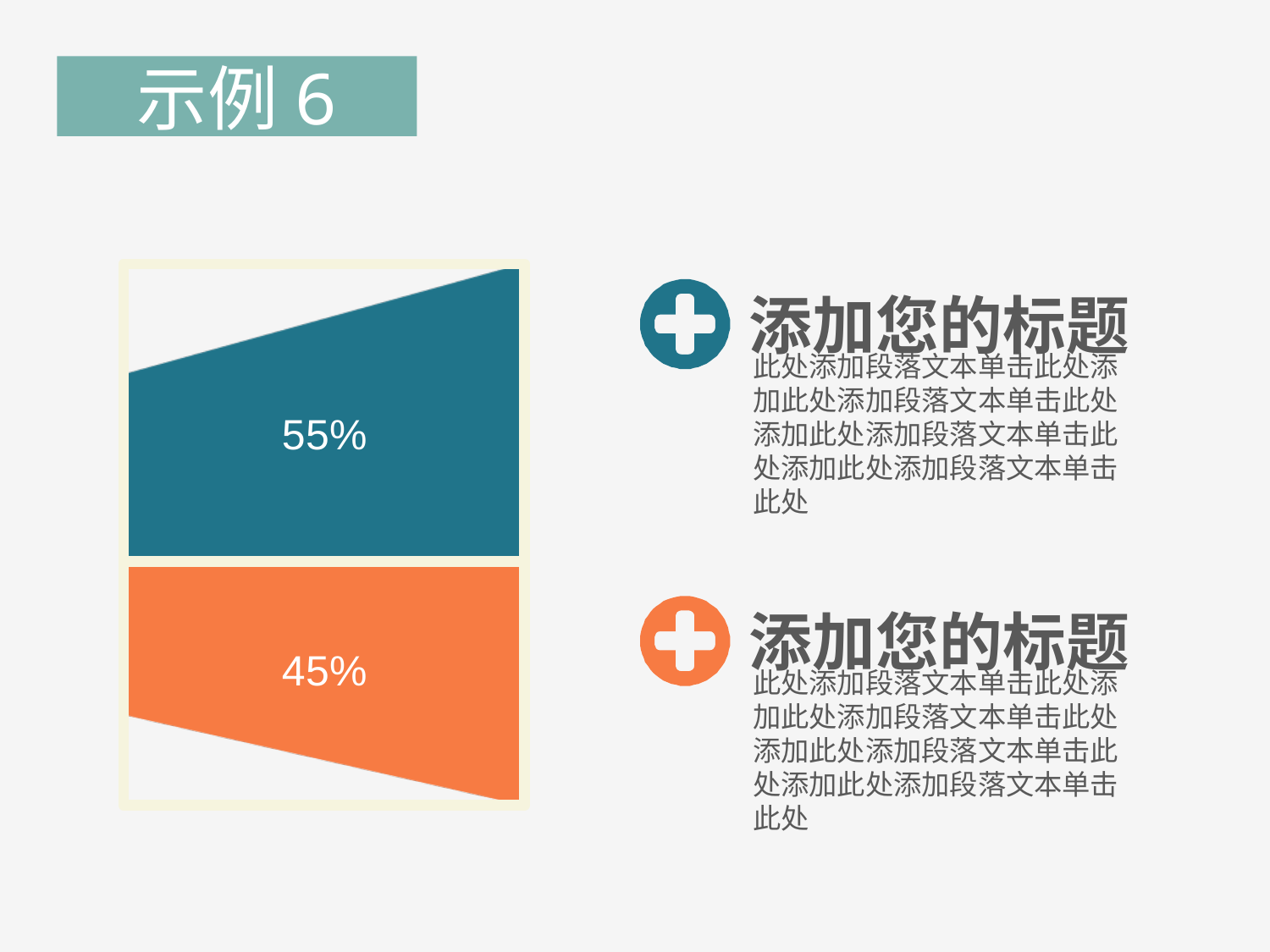

示例6

### Chart

| Category | 蓝色 | 橘色 |
|---|---|---|
| 类别 1 | 0.45 | 0.55 |
添加您的标题
此处添加段落文本单击此处添加此处添加段落文本单击此处添加此处添加段落文本单击此处添加此处添加段落文本单击此处

添加您的标题
此处添加段落文本单击此处添加此处添加段落文本单击此处添加此处添加段落文本单击此处添加此处添加段落文本单击此处